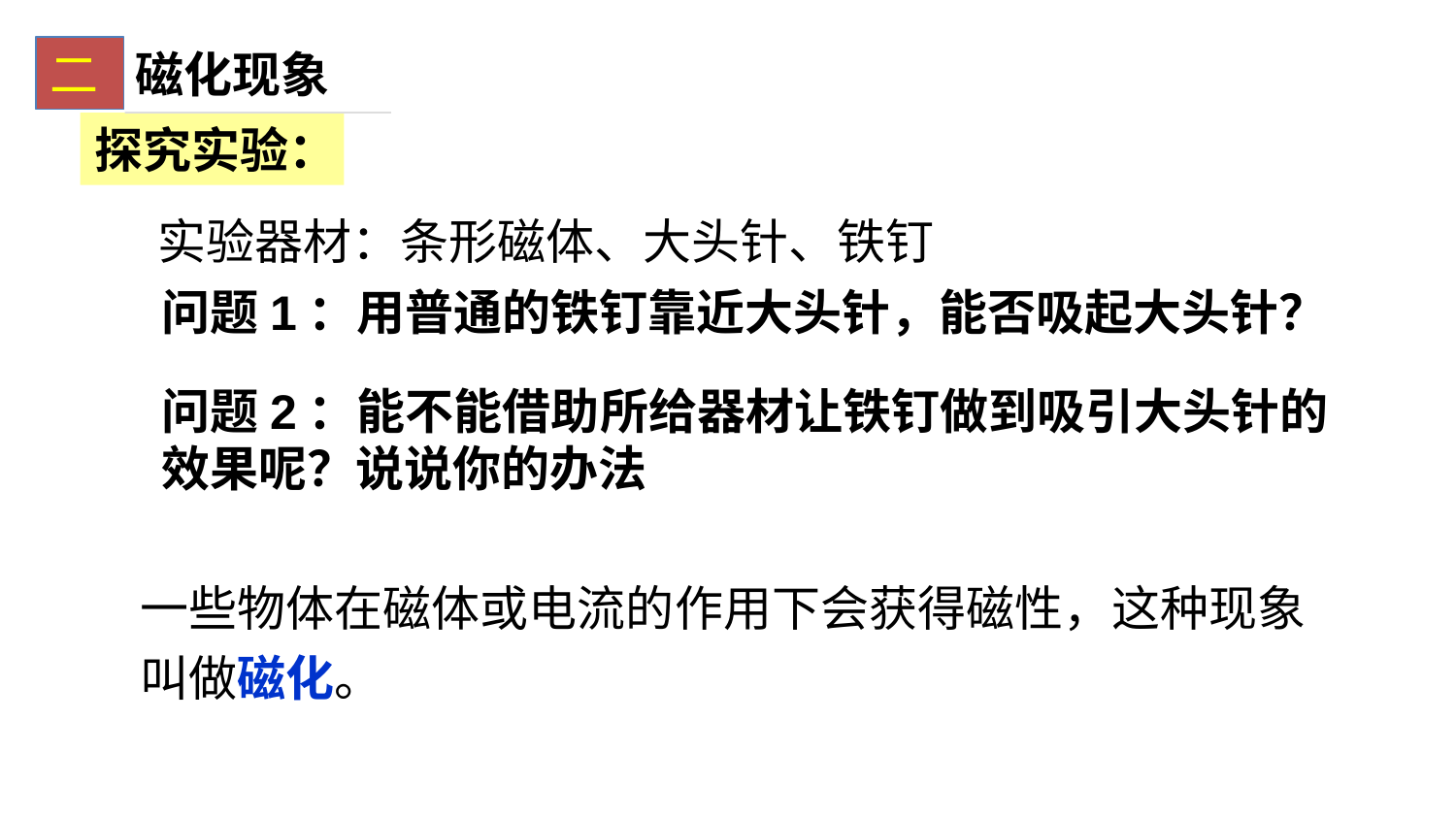

二
磁化现象
探究实验：
实验器材：条形磁体、大头针、铁钉
问题1：用普通的铁钉靠近大头针，能否吸起大头针？
问题2：能不能借助所给器材让铁钉做到吸引大头针的效果呢？说说你的办法
一些物体在磁体或电流的作用下会获得磁性，这种现象叫做磁化。